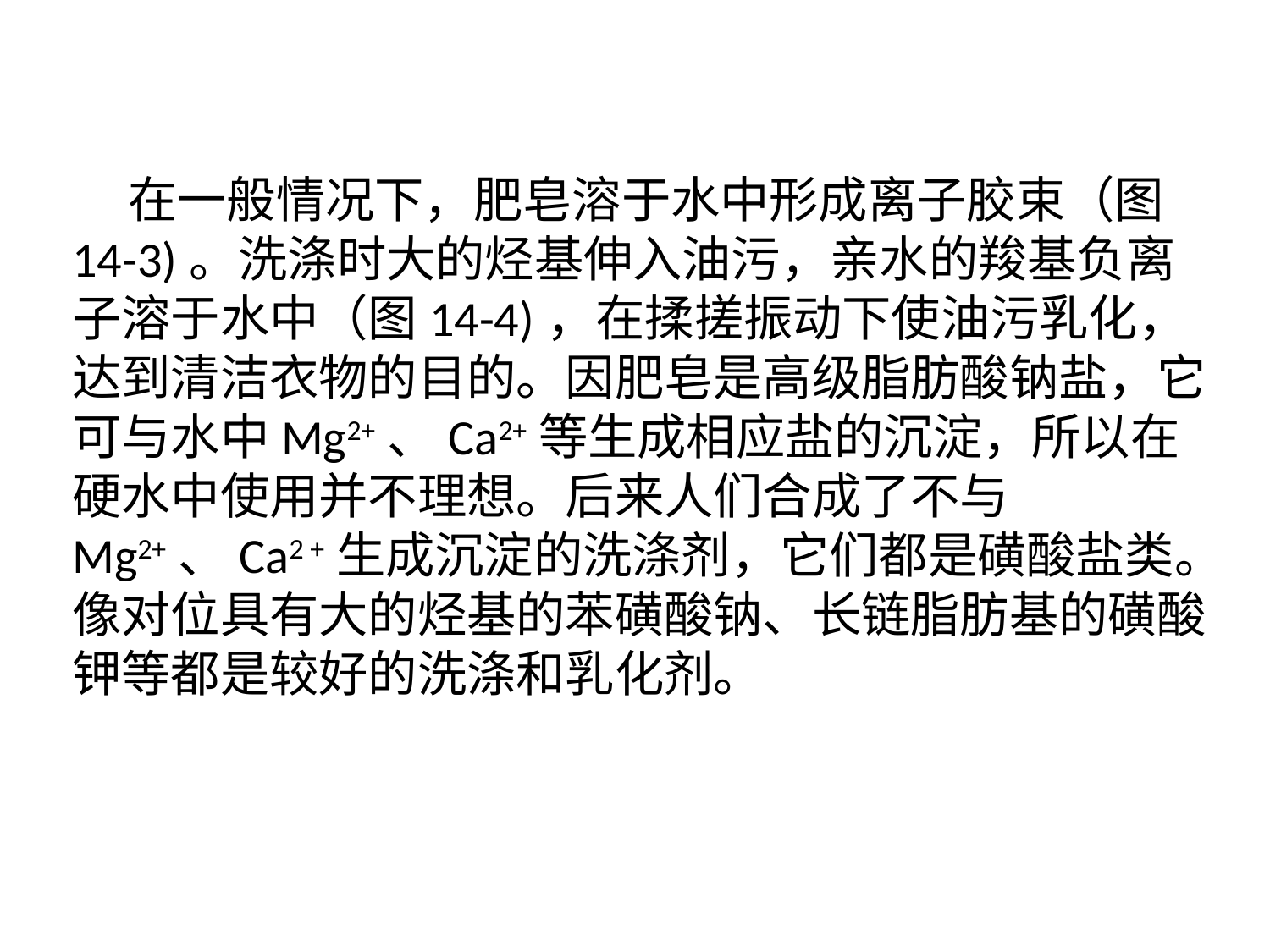

在一般情况下，肥皂溶于水中形成离子胶束（图14-3)。洗涤时大的烃基伸入油污，亲水的羧基负离子溶于水中（图14-4)，在揉搓振动下使油污乳化，达到清洁衣物的目的。因肥皂是高级脂肪酸钠盐，它可与水中Mg2+、Ca2+等生成相应盐的沉淀，所以在硬水中使用并不理想。后来人们合成了不与Mg2+、Ca2 +生成沉淀的洗涤剂，它们都是磺酸盐类。像对位具有大的烃基的苯磺酸钠、长链脂肪基的磺酸钾等都是较好的洗涤和乳化剂。